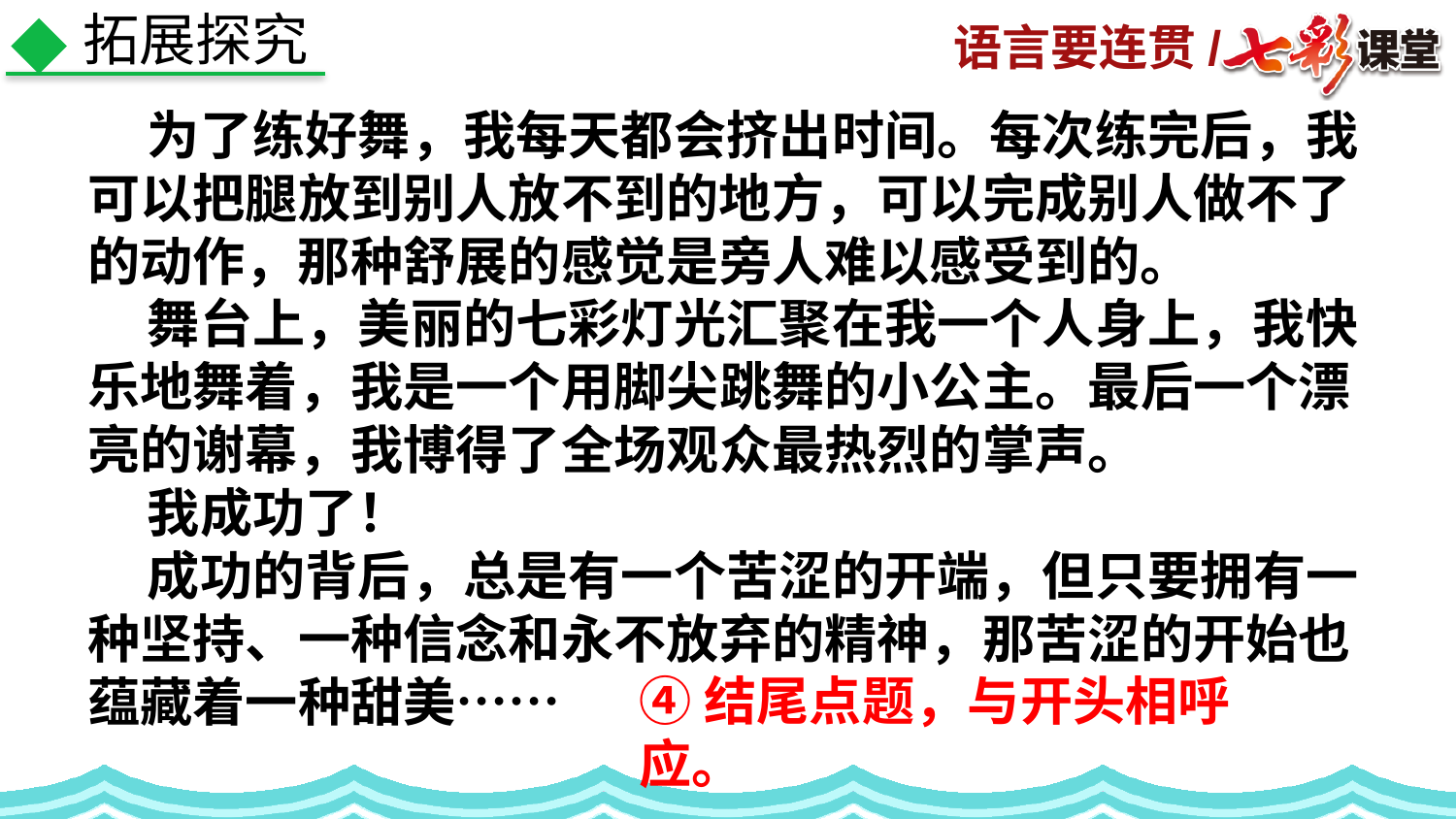

拓展探究

    为了练好舞，我每天都会挤出时间。每次练完后，我可以把腿放到别人放不到的地方，可以完成别人做不了的动作，那种舒展的感觉是旁人难以感受到的。
    舞台上，美丽的七彩灯光汇聚在我一个人身上，我快乐地舞着，我是一个用脚尖跳舞的小公主。最后一个漂亮的谢幕，我博得了全场观众最热烈的掌声。
    我成功了！
    成功的背后，总是有一个苦涩的开端，但只要拥有一种坚持、一种信念和永不放弃的精神，那苦涩的开始也蕴藏着一种甜美……
④结尾点题，与开头相呼应。